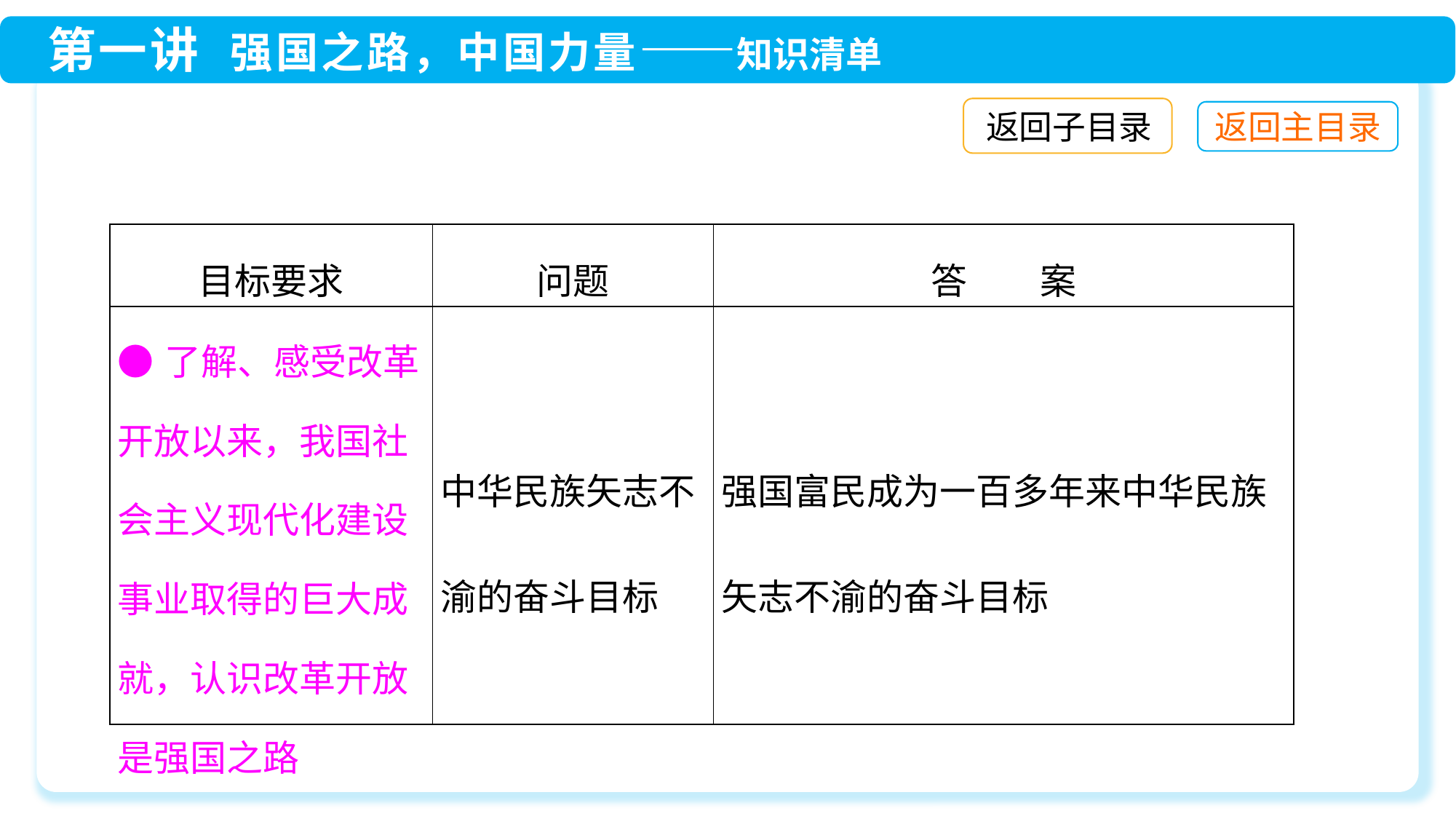

返回子目录
| 目标要求 | 问题 | 答　　案 |
| --- | --- | --- |
| ●了解、感受改革开放以来，我国社会主义现代化建设事业取得的巨大成就，认识改革开放是强国之路 | 中华民族矢志不渝的奋斗目标 | 强国富民成为一百多年来中华民族矢志不渝的奋斗目标 |